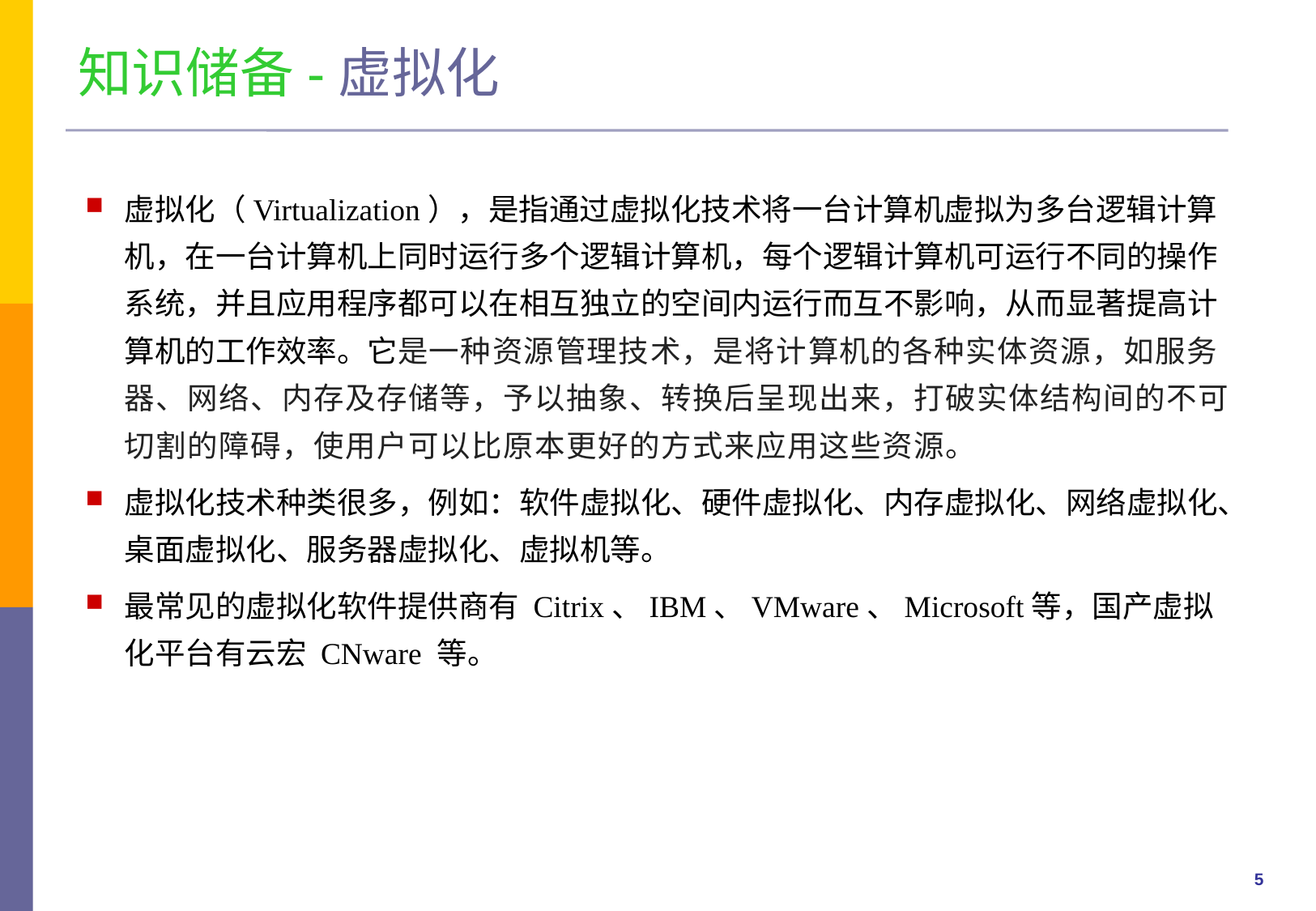

知识储备-虚拟化
虚拟化（Virtualization），是指通过虚拟化技术将一台计算机虚拟为多台逻辑计算机，在一台计算机上同时运行多个逻辑计算机，每个逻辑计算机可运行不同的操作系统，并且应用程序都可以在相互独立的空间内运行而互不影响，从而显著提高计算机的工作效率。它是一种资源管理技术，是将计算机的各种实体资源，如服务器、网络、内存及存储等，予以抽象、转换后呈现出来，打破实体结构间的不可切割的障碍，使用户可以比原本更好的方式来应用这些资源。
虚拟化技术种类很多，例如：软件虚拟化、硬件虚拟化、内存虚拟化、网络虚拟化、桌面虚拟化、服务器虚拟化、虚拟机等。
最常见的虚拟化软件提供商有 Citrix、IBM、VMware、Microsoft等，国产虚拟化平台有云宏 CNware 等。
5